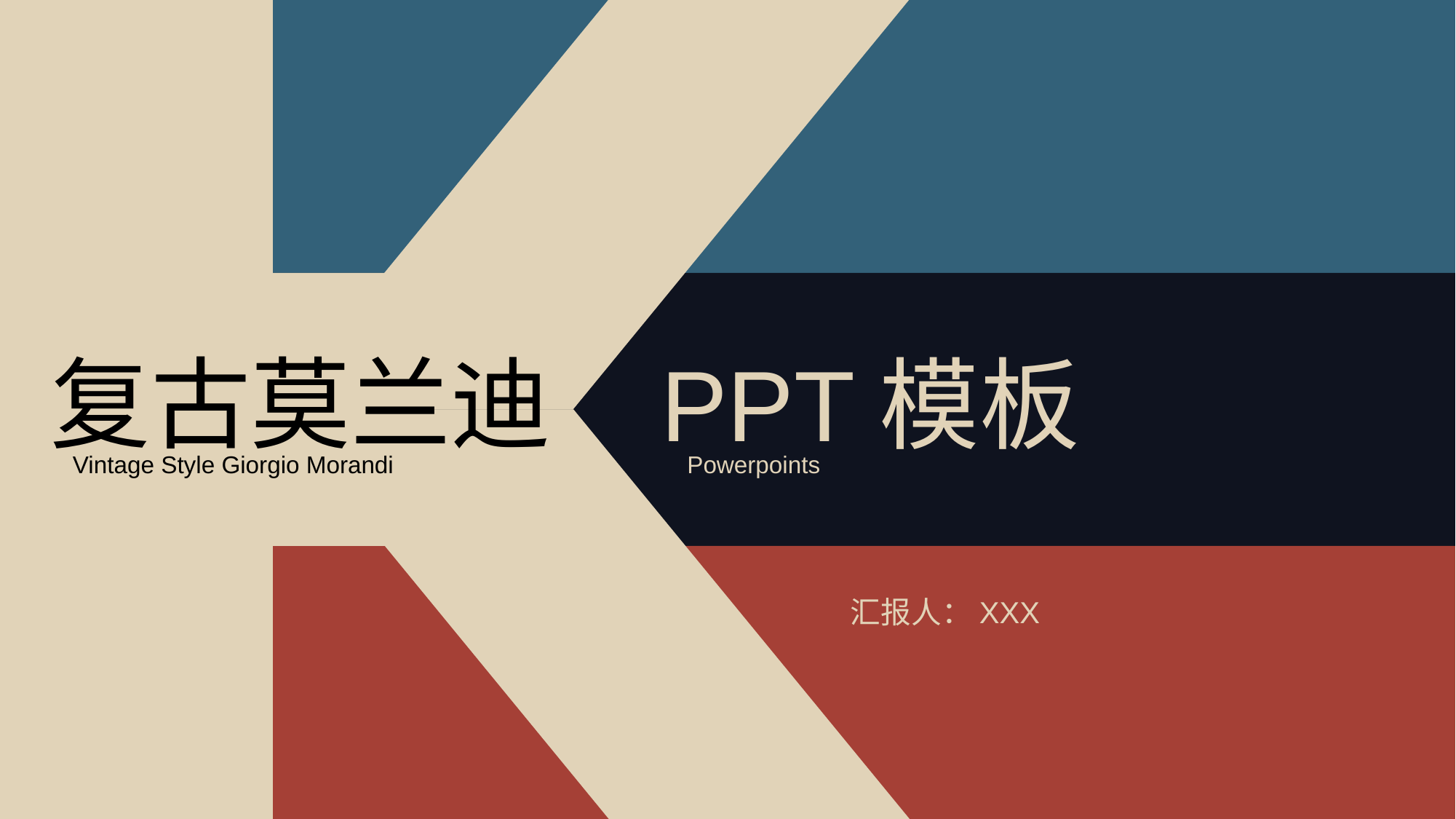

复古莫兰迪
PPT模板
Vintage Style Giorgio Morandi
Powerpoints

汇报人：XXX